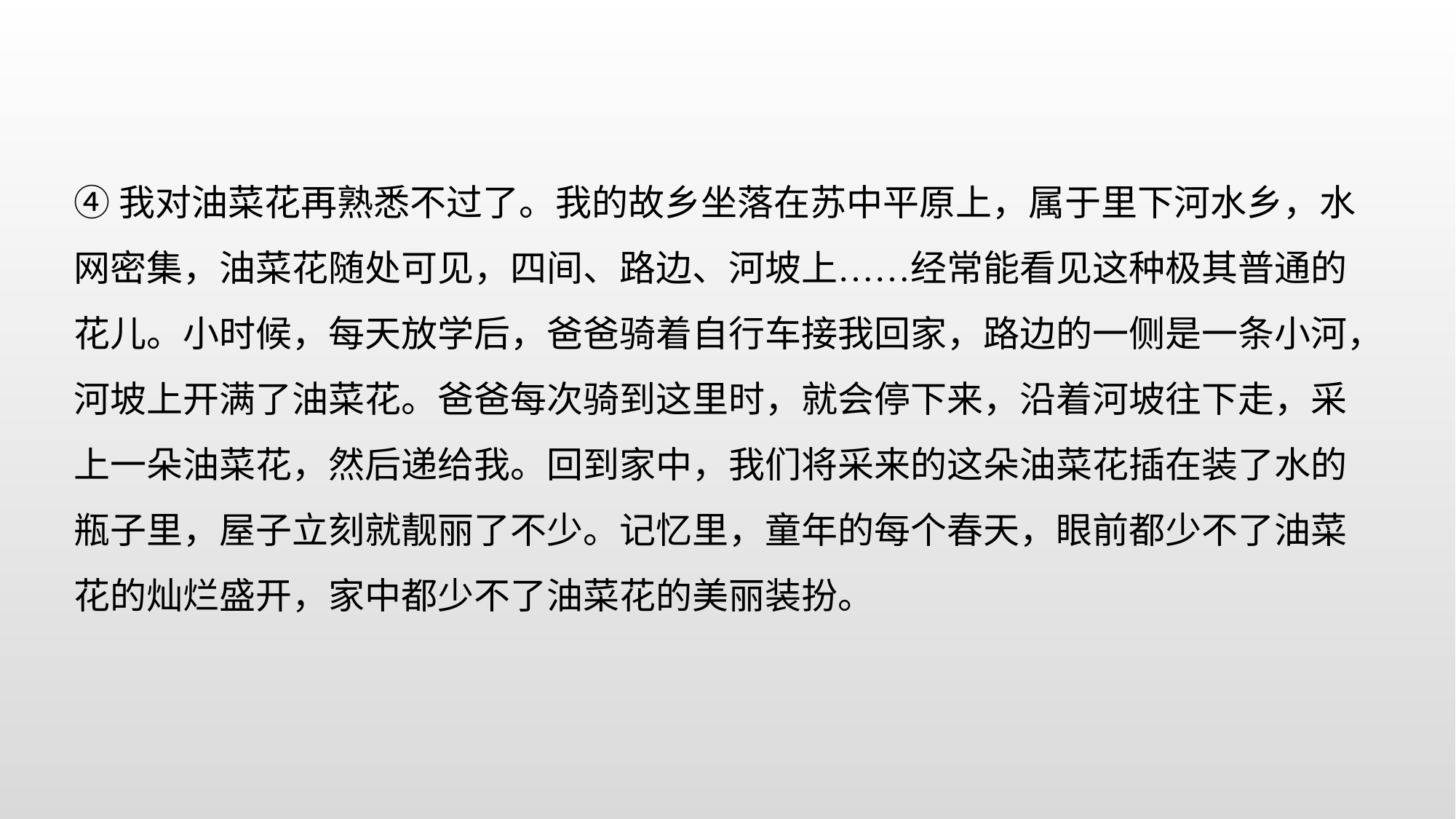

④我对油菜花再熟悉不过了。我的故乡坐落在苏中平原上，属于里下河水乡，水网密集，油菜花随处可见，四间、路边、河坡上……经常能看见这种极其普通的花儿。小时候，每天放学后，爸爸骑着自行车接我回家，路边的一侧是一条小河，河坡上开满了油菜花。爸爸每次骑到这里时，就会停下来，沿着河坡往下走，采上一朵油菜花，然后递给我。回到家中，我们将采来的这朵油菜花插在装了水的瓶子里，屋子立刻就靓丽了不少。记忆里，童年的每个春天，眼前都少不了油菜花的灿烂盛开，家中都少不了油菜花的美丽装扮。